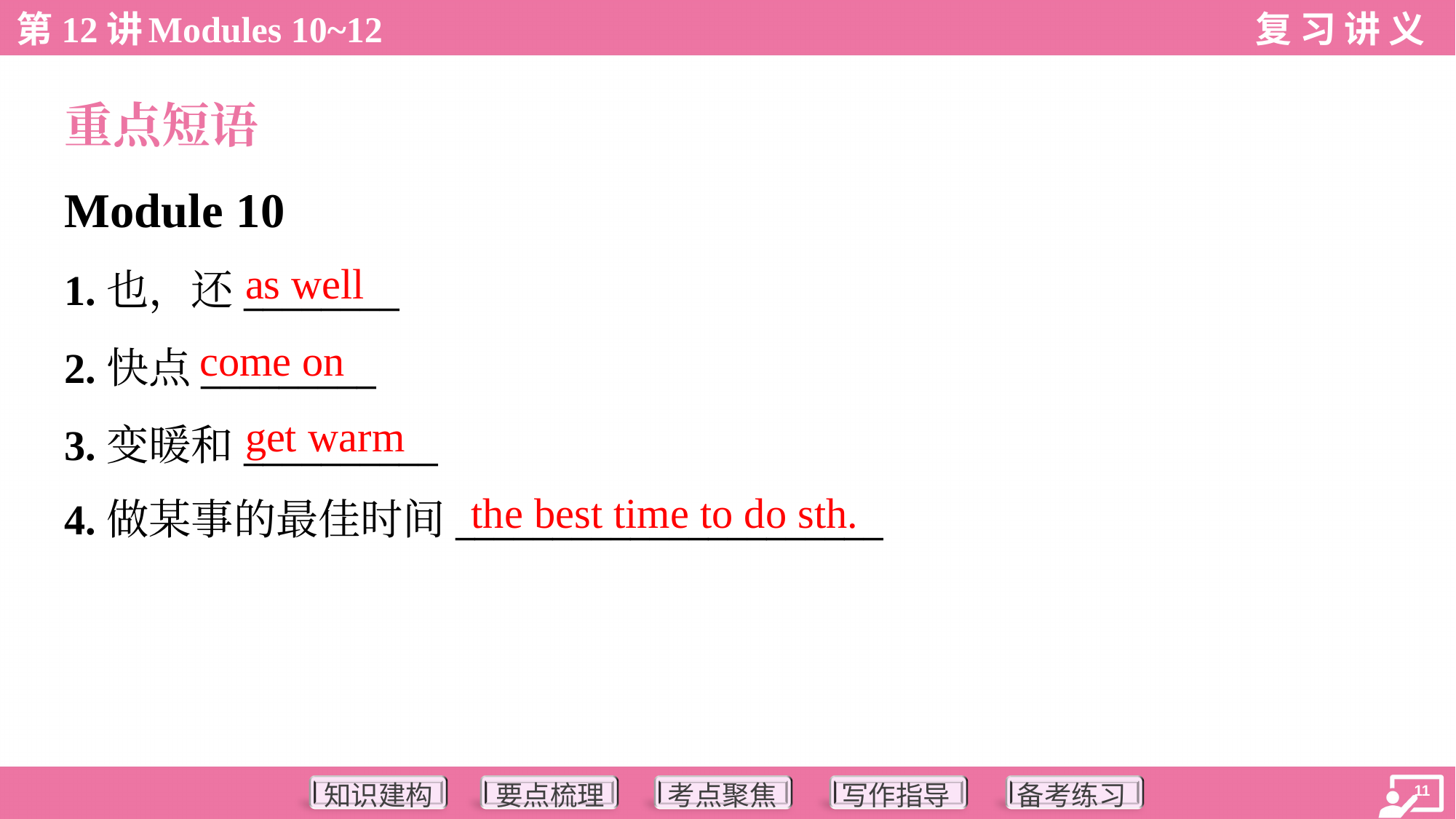

重点短语
Module 10
as well
1.也，还________
2.快点_________
3.变暖和__________
4.做某事的最佳时间______________________
come on
get warm
the best time to do sth.